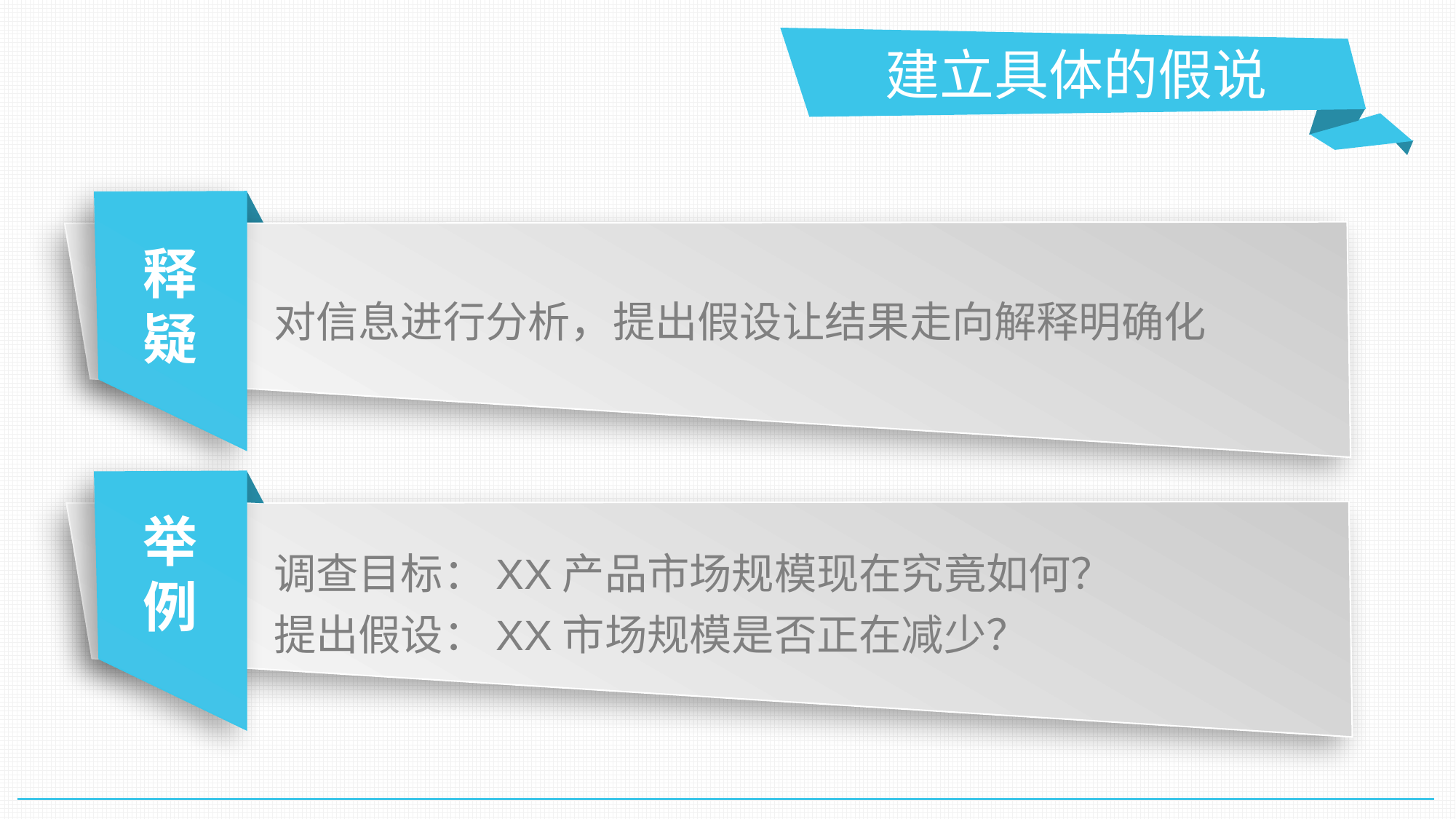

建立具体的假说

释
疑
对信息进行分析，提出假设让结果走向解释明确化

举
例
调查目标：XX产品市场规模现在究竟如何？
提出假设：XX市场规模是否正在减少？